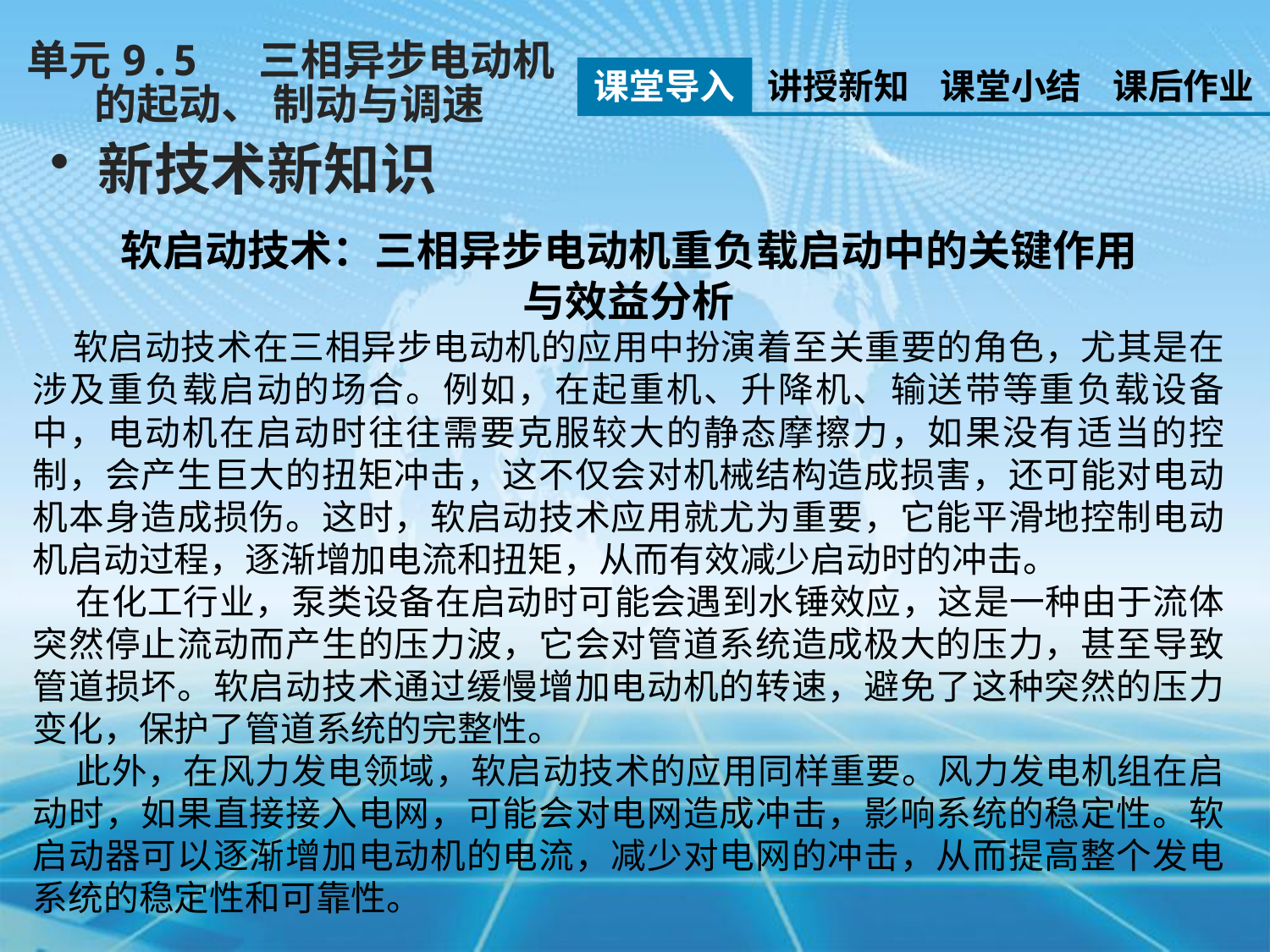

单元9.5  三相异步电动机
      的起动、 制动与调速
课堂导入
讲授新知
课堂小结
课后作业
新技术新知识
软启动技术：三相异步电动机重负载启动中的关键作用
与效益分析
    软启动技术在三相异步电动机的应用中扮演着至关重要的角色，尤其是在涉及重负载启动的场合。例如，在起重机、升降机、输送带等重负载设备中，电动机在启动时往往需要克服较大的静态摩擦力，如果没有适当的控制，会产生巨大的扭矩冲击，这不仅会对机械结构造成损害，还可能对电动机本身造成损伤。这时，软启动技术应用就尤为重要，它能平滑地控制电动机启动过程，逐渐增加电流和扭矩，从而有效减少启动时的冲击。
    在化工行业，泵类设备在启动时可能会遇到水锤效应，这是一种由于流体突然停止流动而产生的压力波，它会对管道系统造成极大的压力，甚至导致管道损坏。软启动技术通过缓慢增加电动机的转速，避免了这种突然的压力变化，保护了管道系统的完整性。
    此外，在风力发电领域，软启动技术的应用同样重要。风力发电机组在启动时，如果直接接入电网，可能会对电网造成冲击，影响系统的稳定性。软启动器可以逐渐增加电动机的电流，减少对电网的冲击，从而提高整个发电系统的稳定性和可靠性。